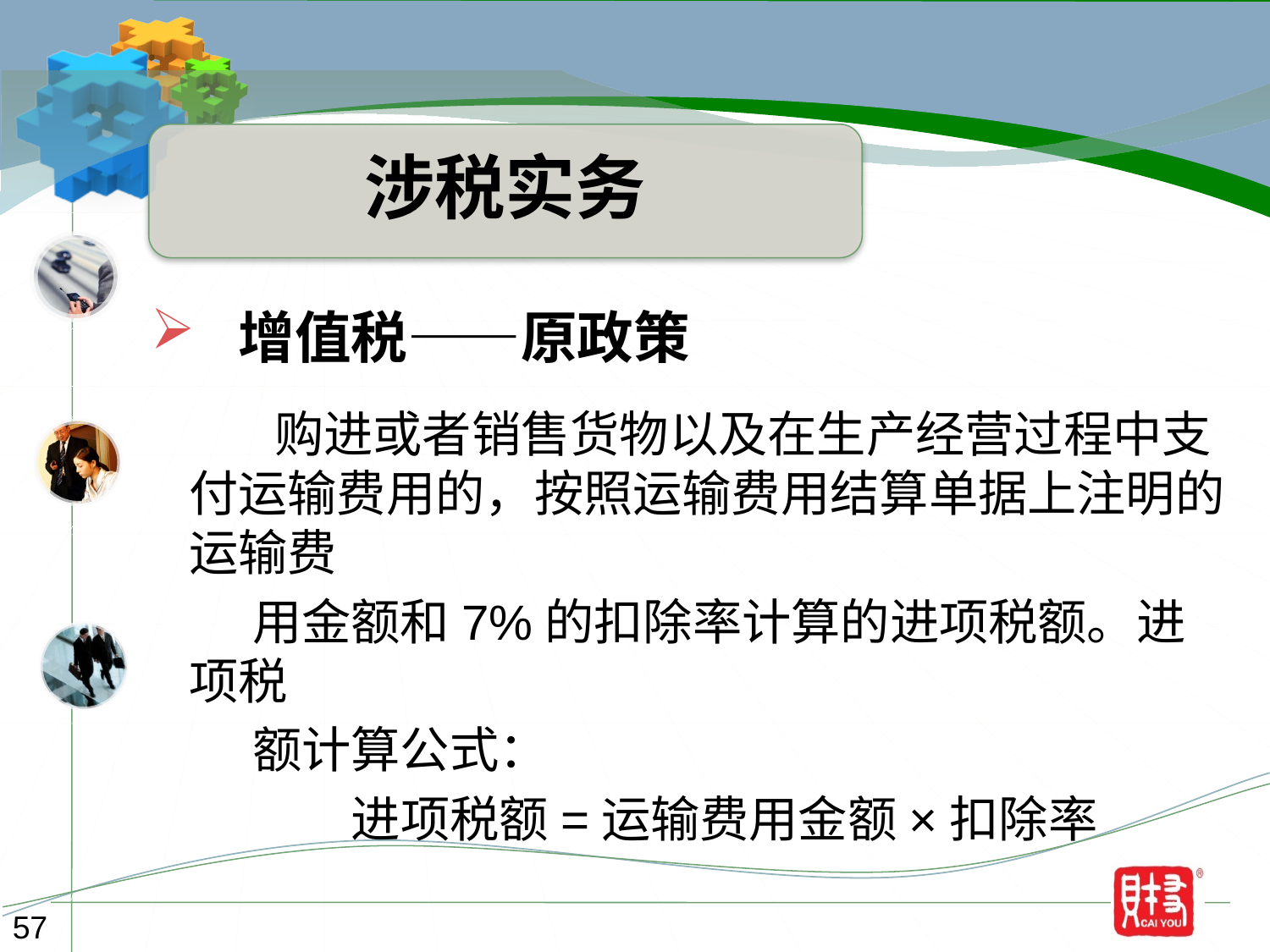

涉税实务
  增值税——原政策
           购进或者销售货物以及在生产经营过程中支付运输费用的，按照运输费用结算单据上注明的运输费
         用金额和7%的扣除率计算的进项税额。进项税
         额计算公式：
                  进项税额=运输费用金额×扣除率
57